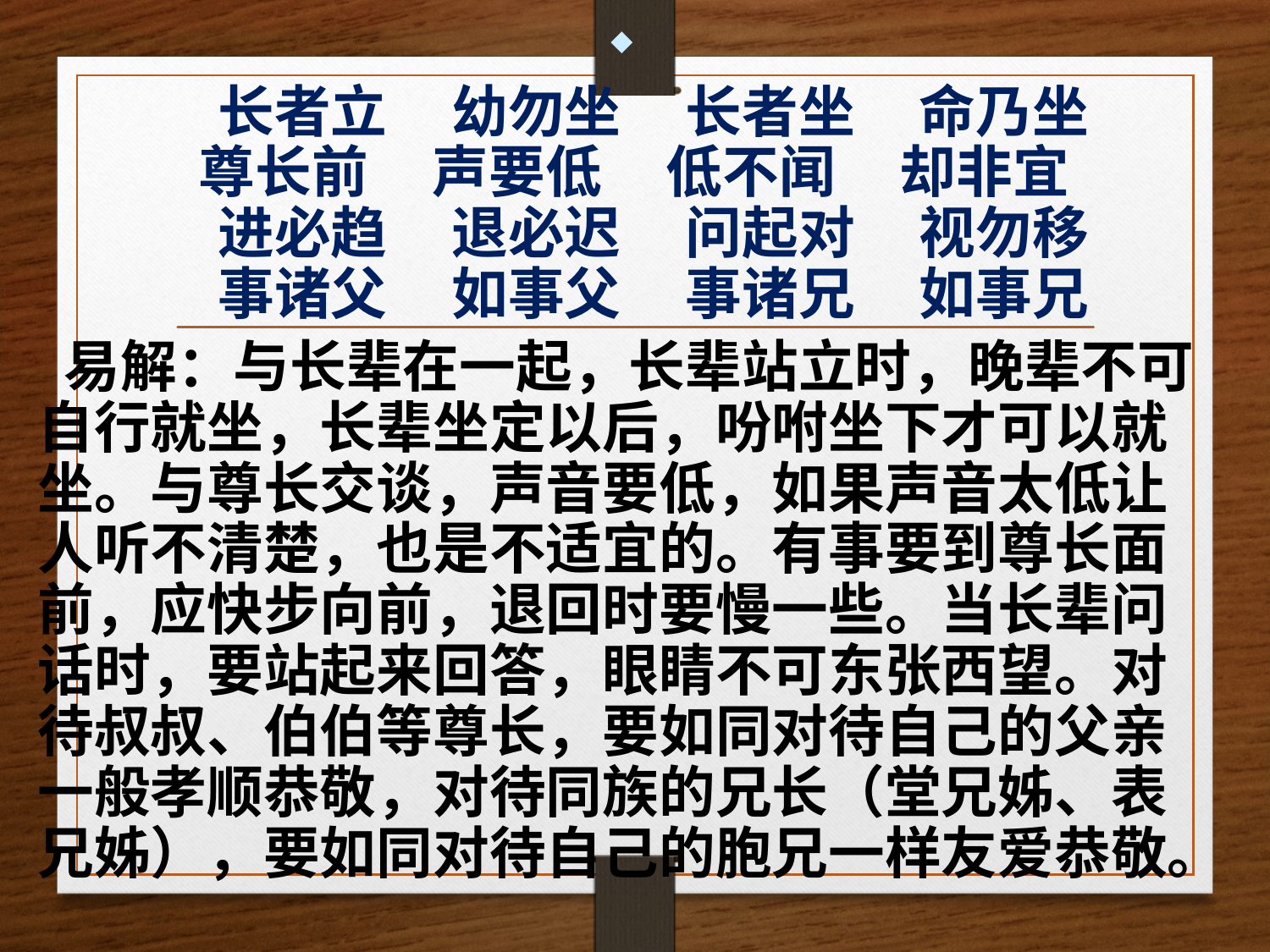

长者立     幼勿坐     长者坐     命乃坐
 尊长前     声要低     低不闻     却非宜
进必趋     退必迟     问起对     视勿移
事诸父     如事父     事诸兄     如事兄
 易解：与长辈在一起，长辈站立时，晚辈不可  自行就坐，长辈坐定以后，吩咐坐下才可以就坐。与尊长交谈，声音要低，如果声音太低让人听不清楚，也是不适宜的。有事要到尊长面前，应快步向前，退回时要慢一些。当长辈问话时，要站起来回答，眼睛不可东张西望。对待叔叔、伯伯等尊长，要如同对待自己的父亲一般孝顺恭敬，对待同族的兄长（堂兄姊、表兄姊），要如同对待自己的胞兄一样友爱恭敬。